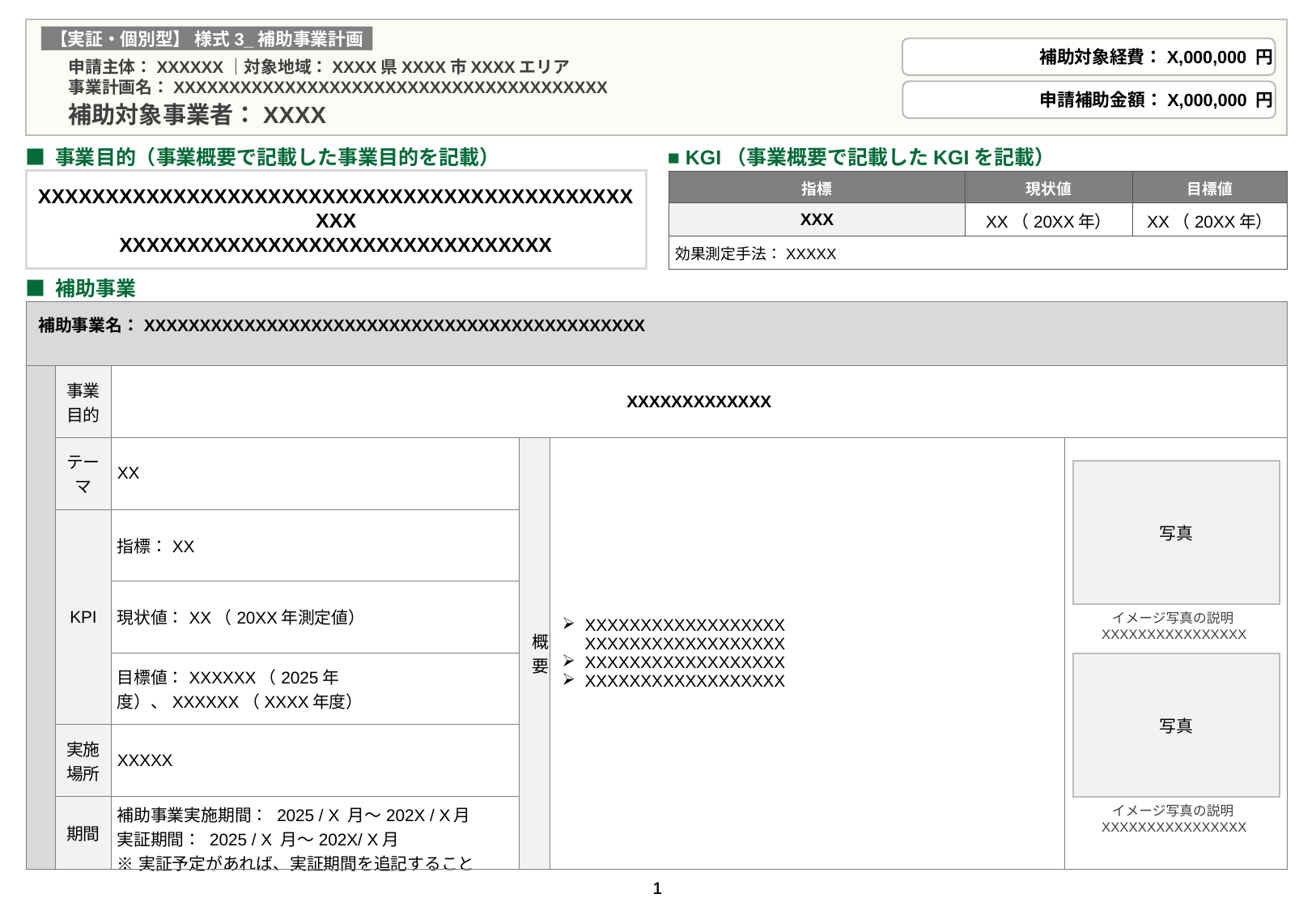

記入例を参照の上、記入を進めること
必要に応じて、フォントの大きさや、記載枠を調整しても構わない
有識者・ステークホルダーへの説明資料として活用することを前提に、当該フォーマットの項目を記載すること
最終的に、記入例を削除して、提出すること
Xが記されている箇所を記入すること

【実証・個別型】 様式3_補助事業計画
補助対象経費：X,000,000 円
申請補助金額：X,000,000 円

申請主体：XXXXXX｜対象地域：XXXX県XXXX市XXXXエリア
事業計画名：XXXXXXXXXXXXXXXXXXXXXXXXXXXXXXXXXXXXXXX
補助対象事業者：XXXX
■ 事業目的（事業概要で記載した事業目的を記載）
■ KGI（事業概要で記載したKGIを記載）
XXXXXXXXXXXXXXXXXXXXXXXXXXXXXXXXXXXXXXXXXXXXXXX
XXXXXXXXXXXXXXXXXXXXXXXXXXXXXXXX
| 指標 | 現状値 | 目標値 |
| --- | --- | --- |
| XXX | XX（20XX年） | XX（20XX年） |
| 効果測定手法：XXXXX |  |  |
■ 補助事業
| 補助事業名：XXXXXXXXXXXXXXXXXXXXXXXXXXXXXXXXXXXXXXXXXXXXX |  |  |  |  |  |
| --- | --- | --- | --- | --- | --- |
|  | 事業 目的 | XXXXXXXXXXXXX |  |  |  |
|  | テーマ | XX | 概要 | XXXXXXXXXXXXXXXXXX XXXXXXXXXXXXXXXXXX XXXXXXXXXXXXXXXXXX XXXXXXXXXXXXXXXXXX |  |
|  | KPI | 指標：XX |  |  |  |
|  |  | 現状値：XX（20XX年測定値） |  |  |  |
|  |  | 目標値：XXXXXX（2025年度）、XXXXXX（XXXX年度） |  |  |  |
|  | 実施場所 | XXXXX |  |  |  |
|  | 期間 | 補助事業実施期間： 2025 / X 月～202X / X月 実証期間： 2025 / X 月～202X/ X月 ※実証予定があれば、実証期間を追記すること |  |  |  |
写真
イメージ写真の説明XXXXXXXXXXXXXXXX
写真
イメージ写真の説明XXXXXXXXXXXXXXXX